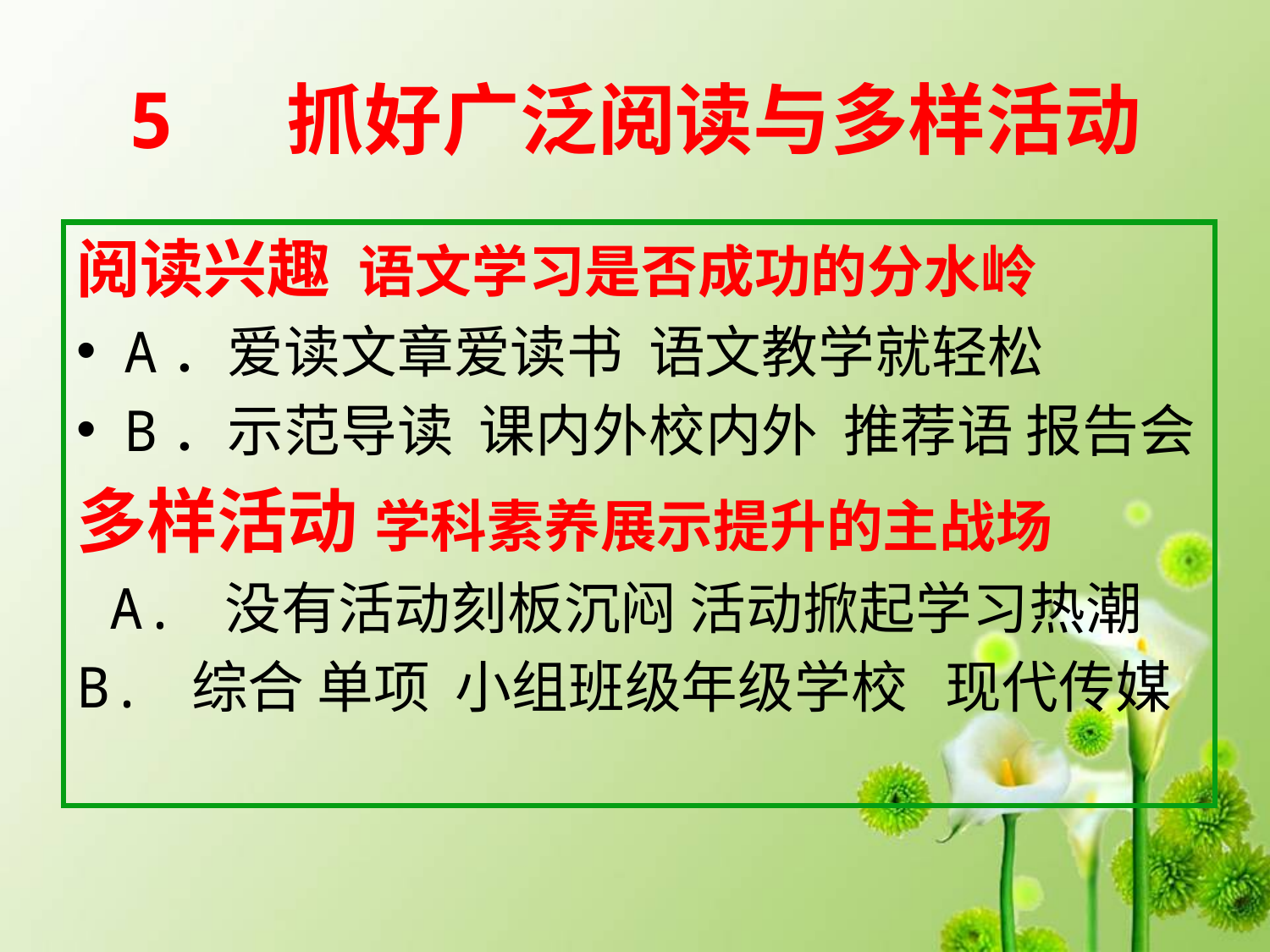

# 5  抓好广泛阅读与多样活动
阅读兴趣  语文学习是否成功的分水岭
A．爱读文章爱读书  语文教学就轻松
B．示范导读  课内外校内外  推荐语 报告会
多样活动 学科素养展示提升的主战场
 A. 没有活动刻板沉闷 活动掀起学习热潮
B. 综合 单项  小组班级年级学校   现代传媒